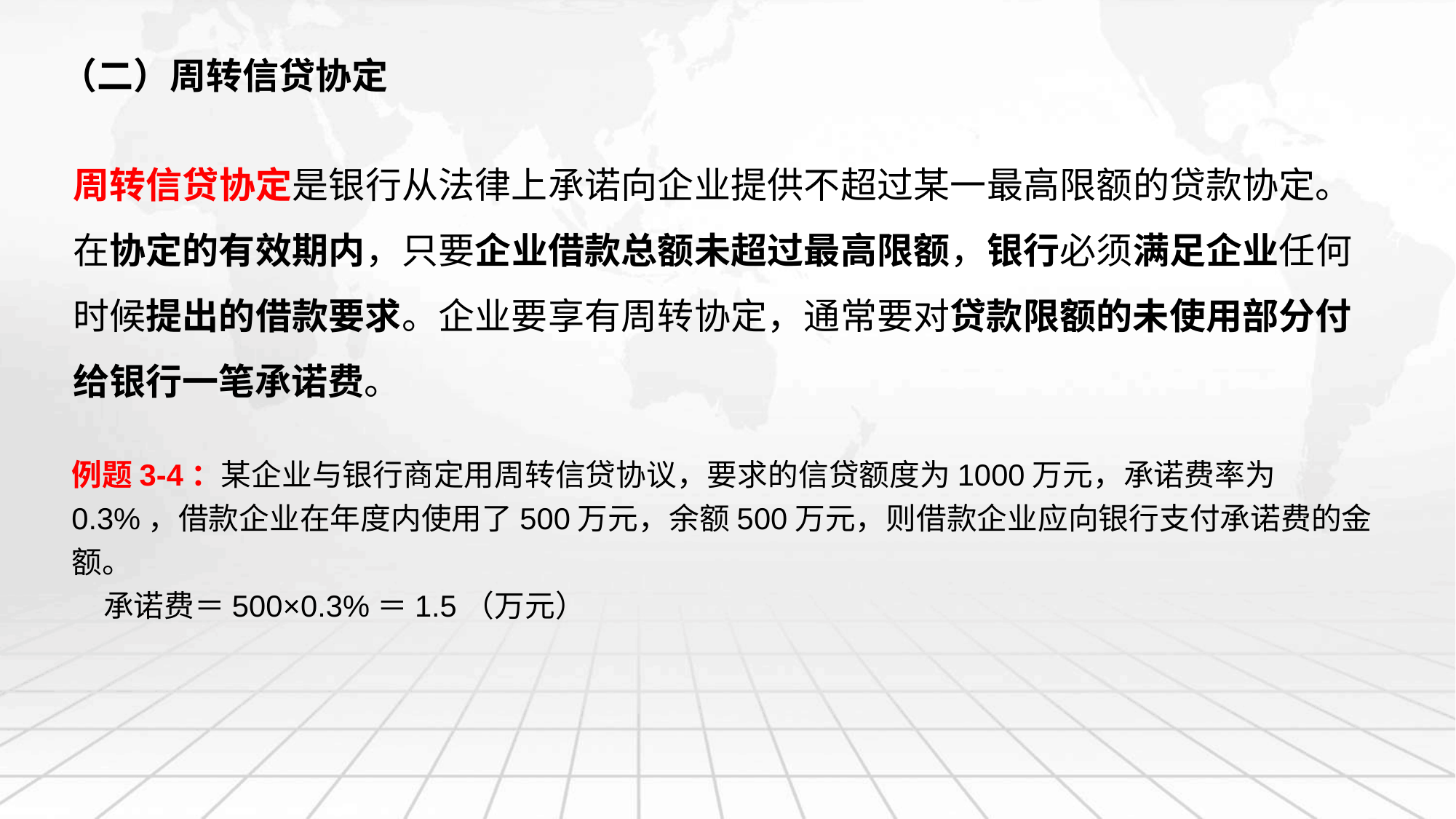

（二）周转信贷协定
周转信贷协定是银行从法律上承诺向企业提供不超过某一最高限额的贷款协定。在协定的有效期内，只要企业借款总额未超过最高限额，银行必须满足企业任何时候提出的借款要求。企业要享有周转协定，通常要对贷款限额的未使用部分付给银行一笔承诺费。

例题3-4：某企业与银行商定用周转信贷协议，要求的信贷额度为1000万元，承诺费率为0.3%，借款企业在年度内使用了500万元，余额500万元，则借款企业应向银行支付承诺费的金额。
承诺费＝500×0.3%＝1.5（万元）